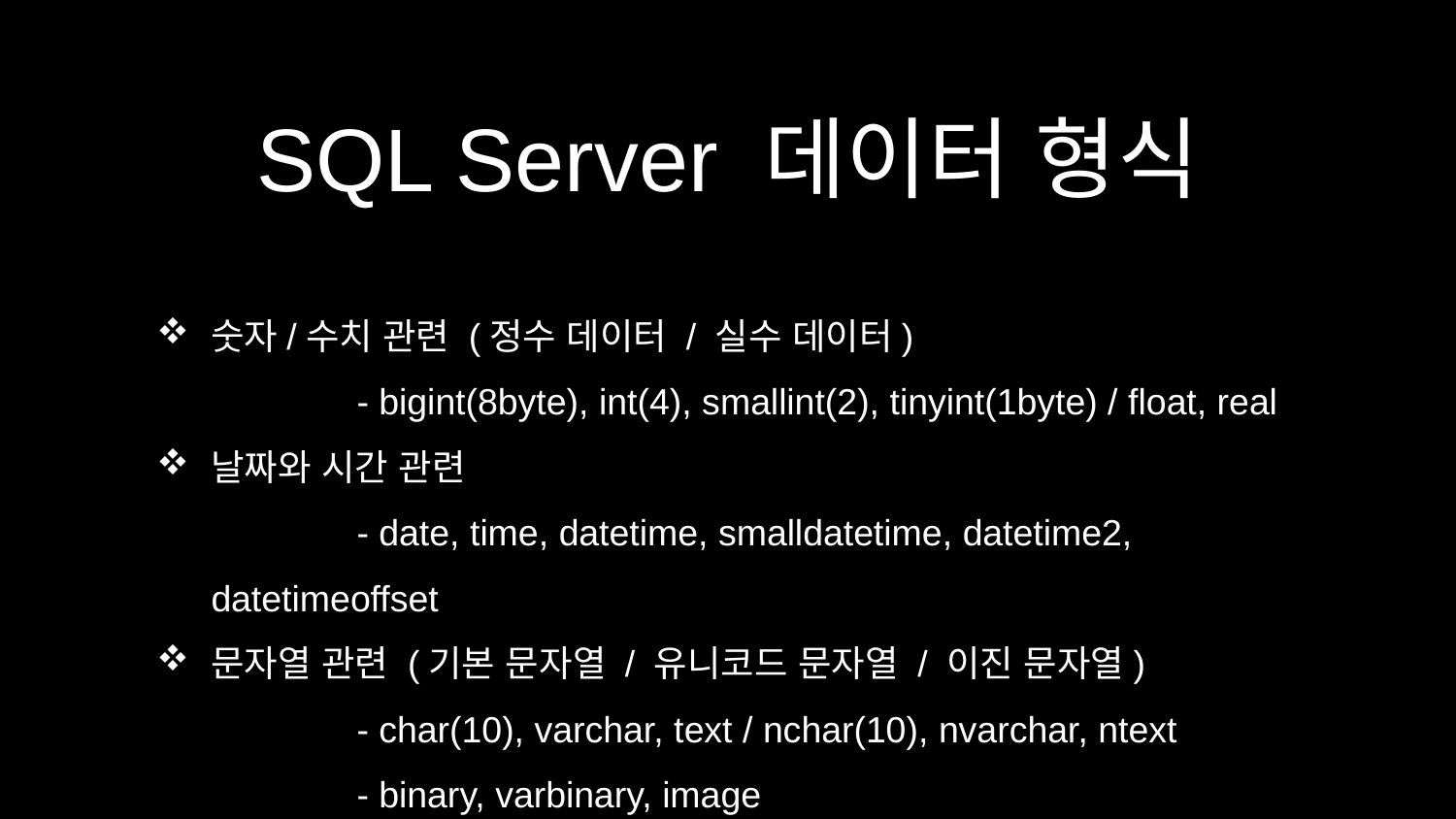

# SQL Server 데이터 형식
숫자/수치 관련 (정수 데이터 / 실수 데이터)
	- bigint(8byte), int(4), smallint(2), tinyint(1byte) / float, real
날짜와 시간 관련
	- date, time, datetime, smalldatetime, datetime2, datetimeoffset
문자열 관련 (기본 문자열 / 유니코드 문자열 / 이진 문자열)
	- char(10), varchar, text / nchar(10), nvarchar, ntext
	- binary, varbinary, image